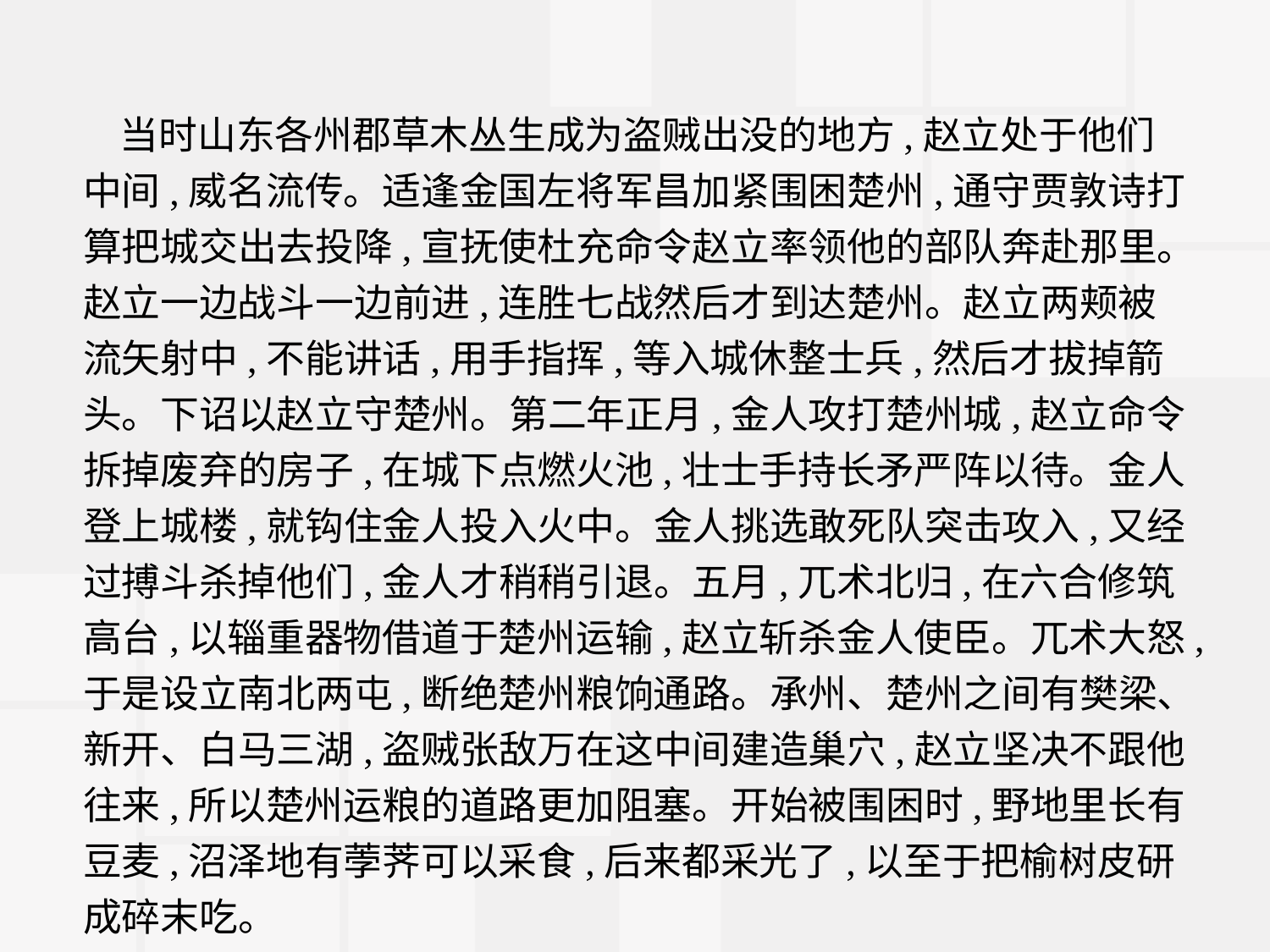

当时山东各州郡草木丛生成为盗贼出没的地方,赵立处于他们中间,威名流传。适逢金国左将军昌加紧围困楚州,通守贾敦诗打算把城交出去投降,宣抚使杜充命令赵立率领他的部队奔赴那里。赵立一边战斗一边前进,连胜七战然后才到达楚州。赵立两颊被流矢射中,不能讲话,用手指挥,等入城休整士兵,然后才拔掉箭头。下诏以赵立守楚州。第二年正月,金人攻打楚州城,赵立命令拆掉废弃的房子,在城下点燃火池,壮士手持长矛严阵以待。金人登上城楼,就钩住金人投入火中。金人挑选敢死队突击攻入,又经过搏斗杀掉他们,金人才稍稍引退。五月,兀术北归,在六合修筑高台,以辎重器物借道于楚州运输,赵立斩杀金人使臣。兀术大怒,于是设立南北两屯,断绝楚州粮饷通路。承州、楚州之间有樊梁、新开、白马三湖,盗贼张敌万在这中间建造巢穴,赵立坚决不跟他往来,所以楚州运粮的道路更加阻塞。开始被围困时,野地里长有豆麦,沼泽地有荸荠可以采食,后来都采光了,以至于把榆树皮研成碎末吃。